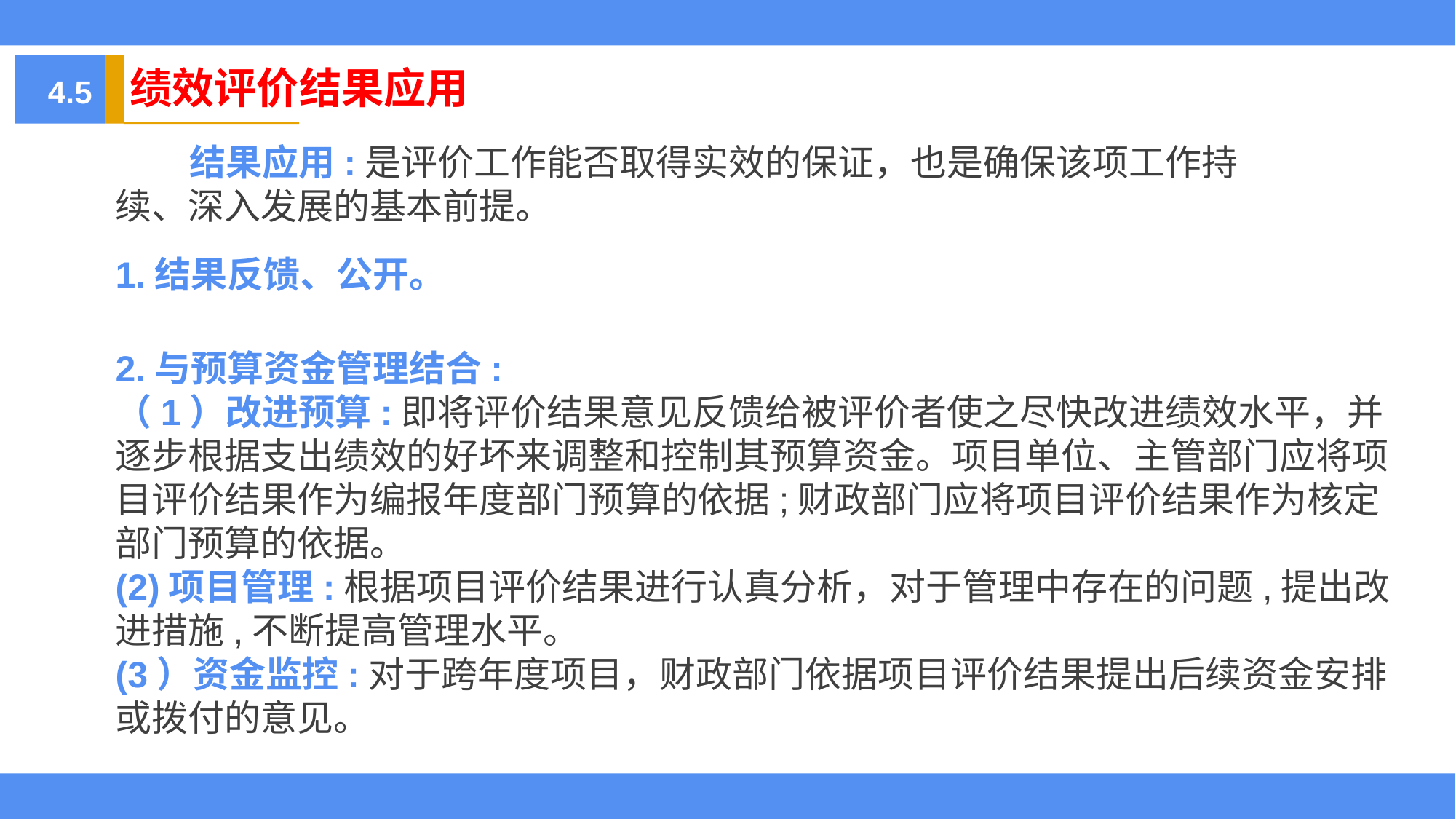

4.3
4.5
绩效评价结果应用
        结果应用:是评价工作能否取得实效的保证，也是确保该项工作持续、深入发展的基本前提。

1.结果反馈、公开。
2.与预算资金管理结合:
（1）改进预算:即将评价结果意见反馈给被评价者使之尽快改进绩效水平，并逐步根据支出绩效的好坏来调整和控制其预算资金。项目单位、主管部门应将项目评价结果作为编报年度部门预算的依据;财政部门应将项目评价结果作为核定部门预算的依据。
(2)项目管理:根据项目评价结果进行认真分析，对于管理中存在的问题,提出改进措施,不断提高管理水平。
(3）资金监控:对于跨年度项目，财政部门依据项目评价结果提出后续资金安排或拨付的意见。